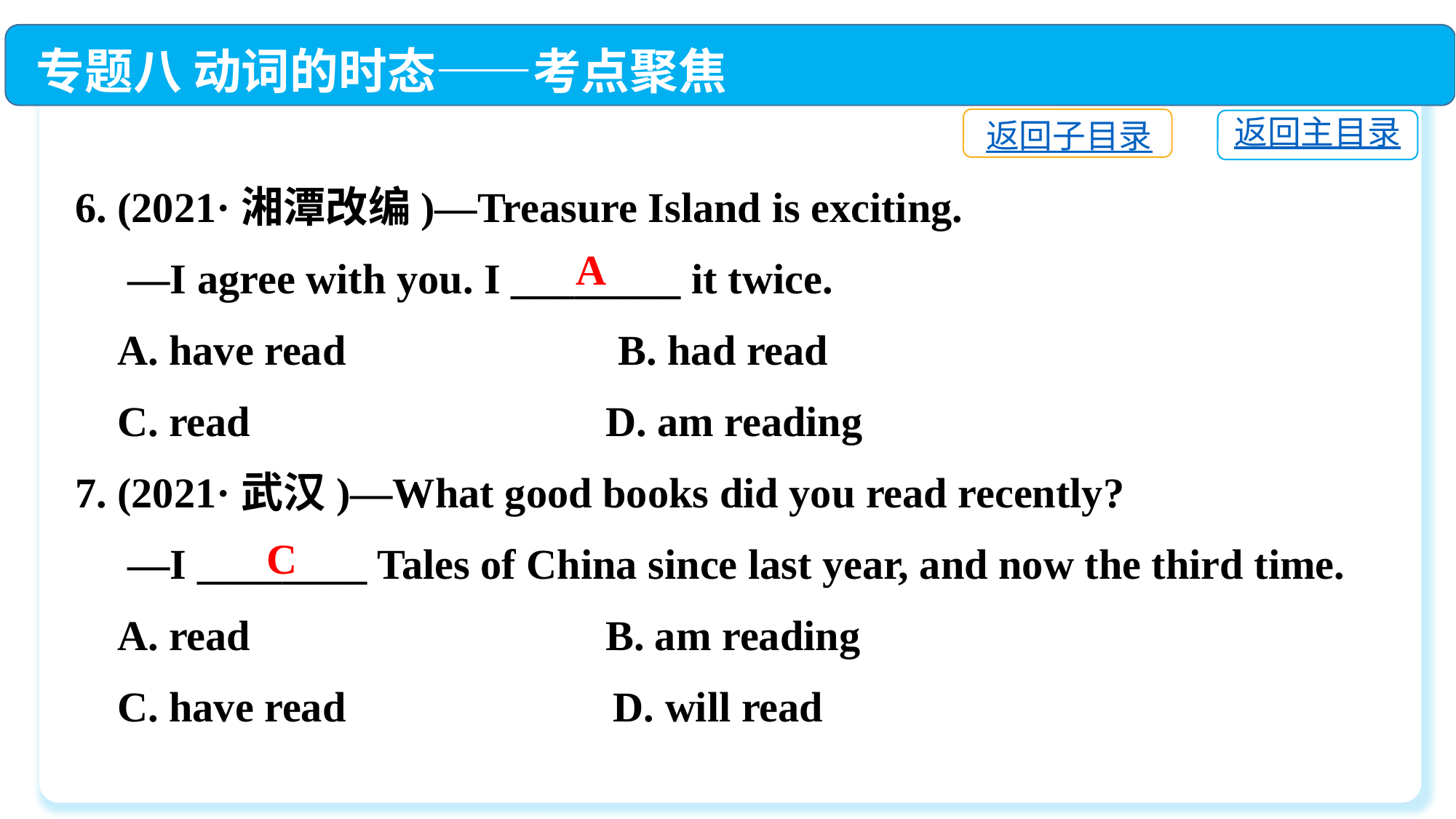

专题八 动词的时态——考点聚焦

返回子目录
返回主目录
6. (2021·湘潭改编)—Treasure Island is exciting.
     —I agree with you. I ________ it twice.
    A. have read　　	          B. had read
    C. read　　	                    D. am reading
7. (2021·武汉)—What good books did you read recently?
     —I ________ Tales of China since last year, and now the third time.
    A. read　	                    B. am reading
    C. have read	                    D. will read

A
C